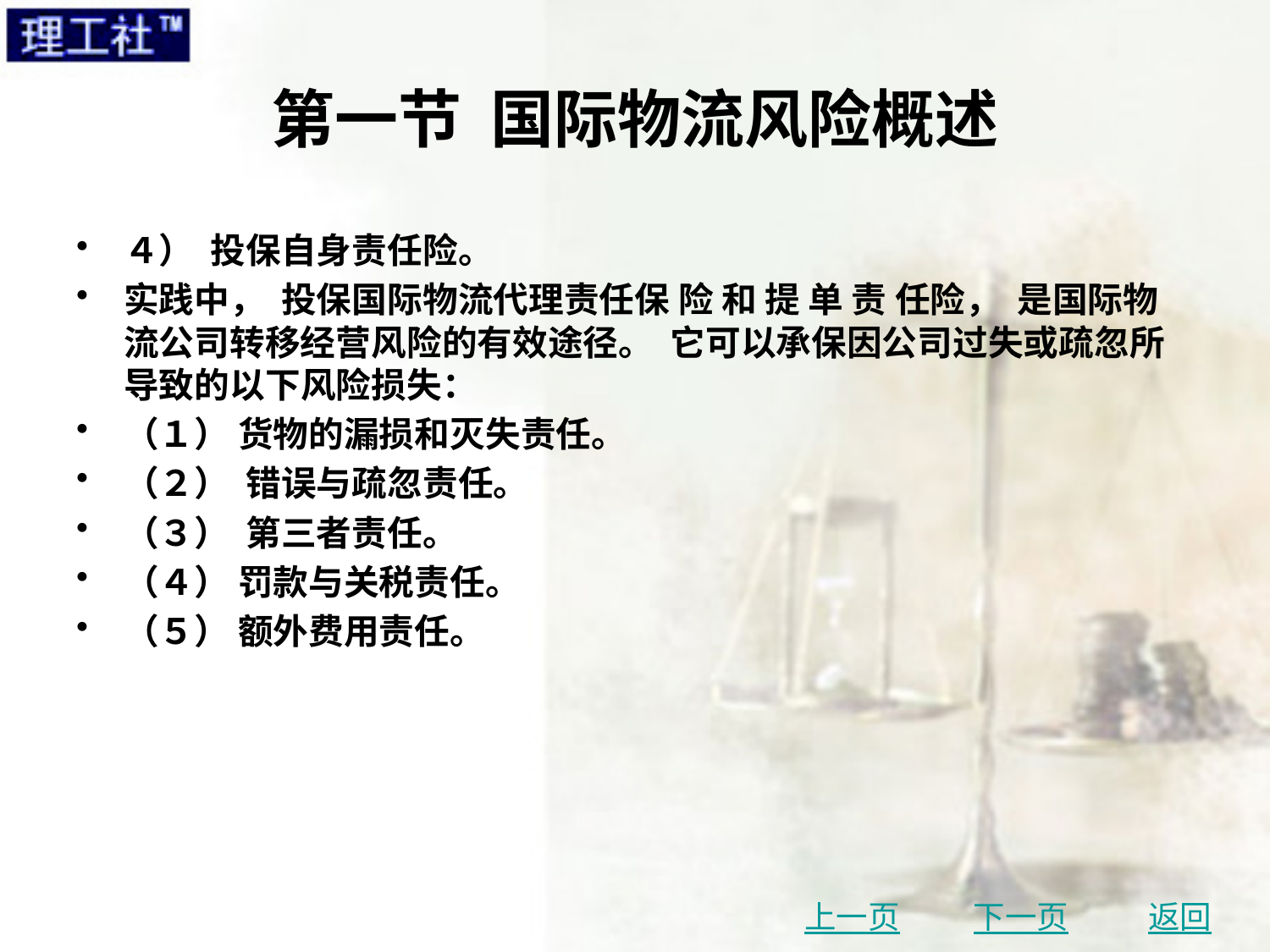

# 第一节  国际物流风险概述
４）  投保自身责任险。
实践中，  投保国际物流代理责任保 险 和 提 单 责 任险，  是国际物流公司转移经营风险的有效途径。  它可以承保因公司过失或疏忽所导致的以下风险损失：
（１） 货物的漏损和灭失责任。
（２）  错误与疏忽责任。
（３）  第三者责任。
（４） 罚款与关税责任。
（５） 额外费用责任。

上一页
下一页
返回